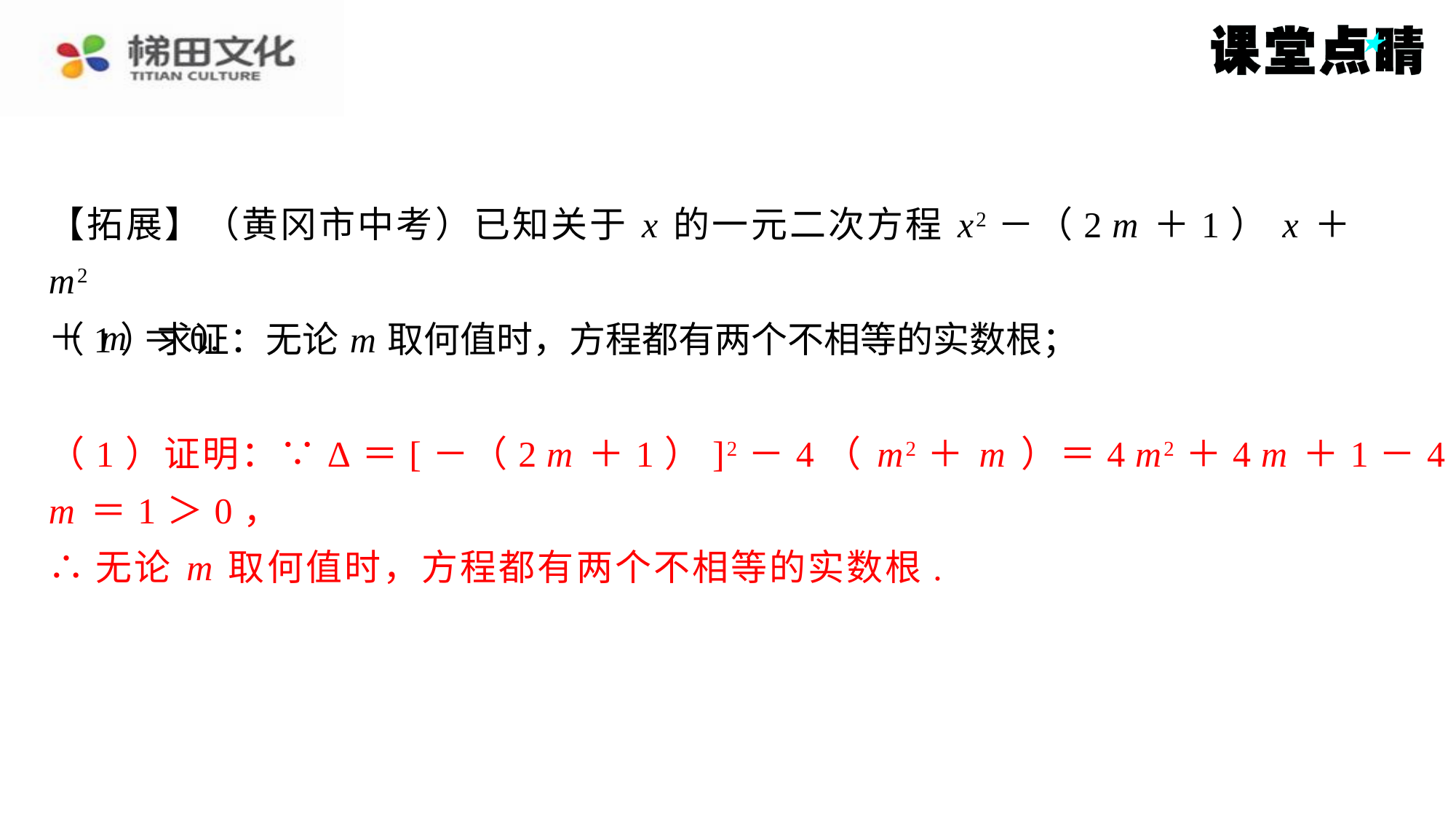

【拓展】（黄冈市中考）已知关于 x 的一元二次方程 x2－（2 m ＋1） x ＋ m2
＋ m ＝0.
（1）求证：无论 m 取何值时，方程都有两个不相等的实数根；
（1）证明：∵Δ＝[－（2 m ＋1）]2－4（ m2＋ m ）＝4 m2＋4 m ＋1－4 m2－4
（1）证明：∵Δ＝[－（2 m ＋1）]2－4（ m2＋ m ）＝4 m2＋4 m ＋1－4 m2－4
m ＝1＞0，
∴无论 m 取何值时，方程都有两个不相等的实数根.
m ＝1＞0，
∴无论 m 取何值时，方程都有两个不相等的实数根.